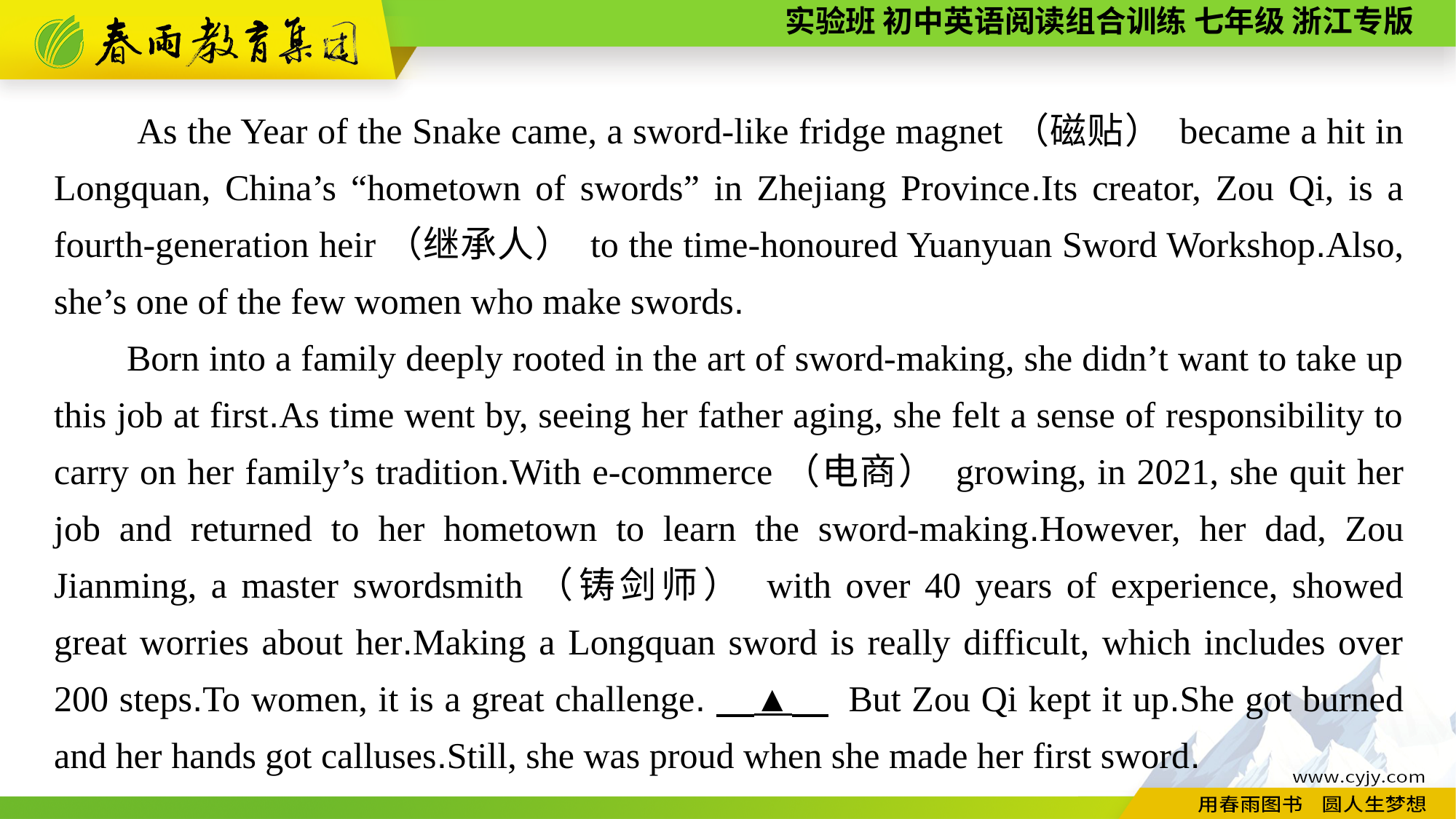

As the Year of the Snake came, a sword-like fridge magnet（磁贴） became a hit in Longquan, China’s “hometown of swords” in Zhejiang Province.Its creator, Zou Qi, is a fourth-generation heir（继承人） to the time-honoured Yuanyuan Sword Workshop.Also, she’s one of the few women who make swords.
Born into a family deeply rooted in the art of sword-making, she didn’t want to take up this job at first.As time went by, seeing her father aging, she felt a sense of responsibility to carry on her family’s tradition.With e-commerce（电商） growing, in 2021, she quit her job and returned to her hometown to learn the sword-making.However, her dad, Zou Jianming, a master swordsmith（铸剑师） with over 40 years of experience, showed great worries about her.Making a Longquan sword is really difficult, which includes over 200 steps.To women, it is a great challenge.　▲　 But Zou Qi kept it up.She got burned and her hands got calluses.Still, she was proud when she made her first sword.